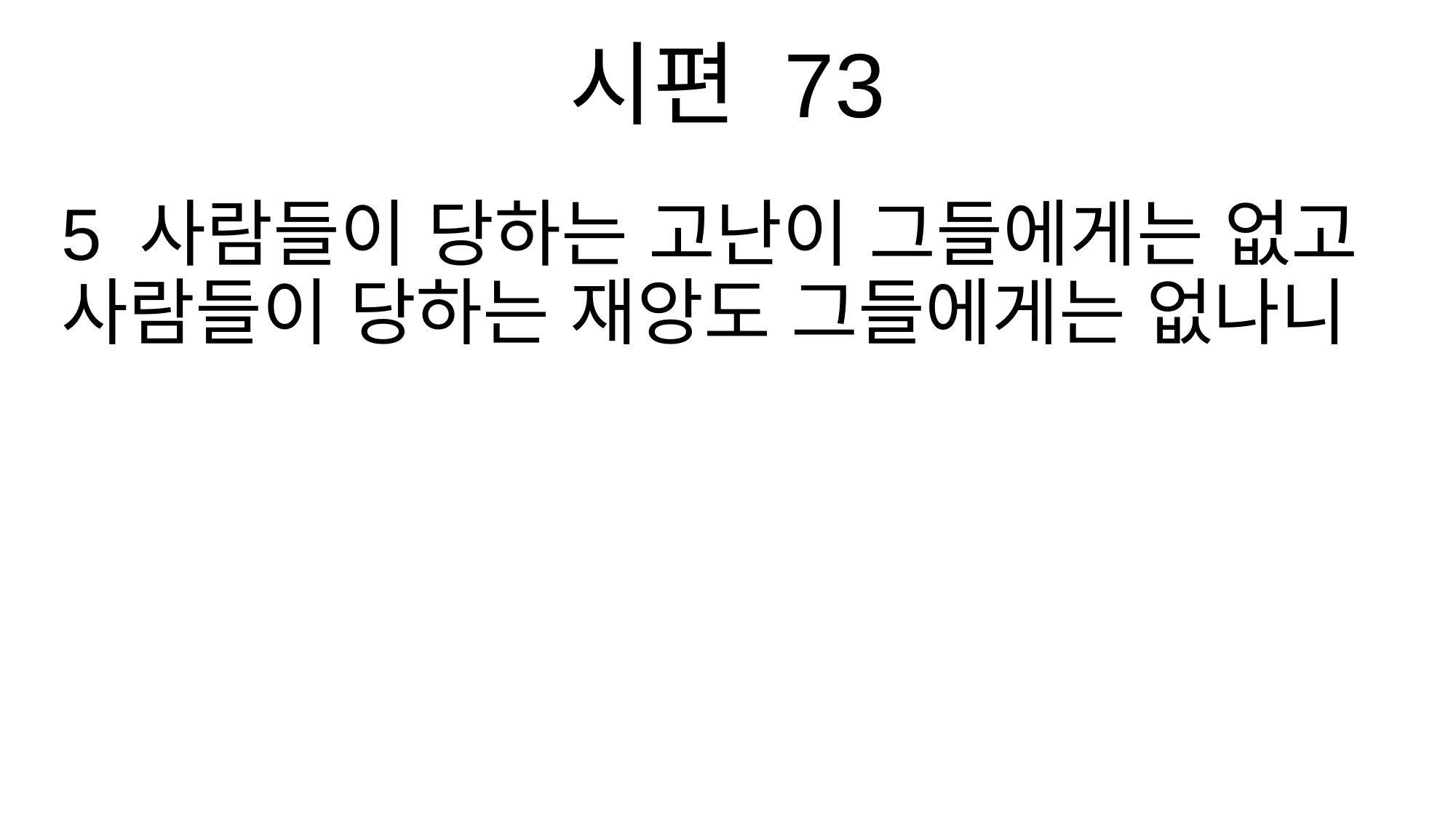

시편 73
5 사람들이 당하는 고난이 그들에게는 없고 사람들이 당하는 재앙도 그들에게는 없나니